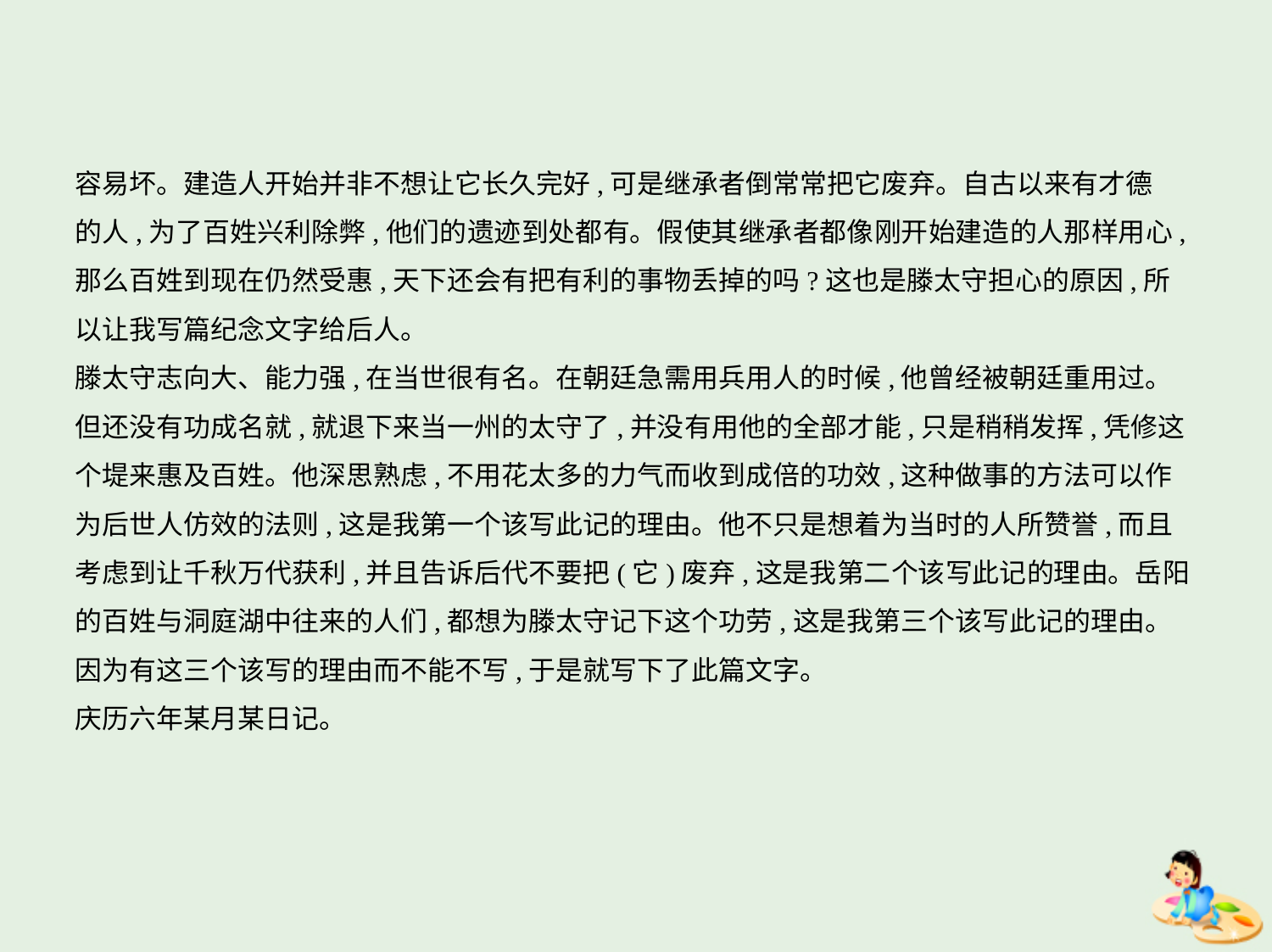

容易坏。建造人开始并非不想让它长久完好,可是继承者倒常常把它废弃。自古以来有才德
的人,为了百姓兴利除弊,他们的遗迹到处都有。假使其继承者都像刚开始建造的人那样用心,
那么百姓到现在仍然受惠,天下还会有把有利的事物丢掉的吗?这也是滕太守担心的原因,所
以让我写篇纪念文字给后人。
滕太守志向大、能力强,在当世很有名。在朝廷急需用兵用人的时候,他曾经被朝廷重用过。
但还没有功成名就,就退下来当一州的太守了,并没有用他的全部才能,只是稍稍发挥,凭修这
个堤来惠及百姓。他深思熟虑,不用花太多的力气而收到成倍的功效,这种做事的方法可以作
为后世人仿效的法则,这是我第一个该写此记的理由。他不只是想着为当时的人所赞誉,而且
考虑到让千秋万代获利,并且告诉后代不要把(它)废弃,这是我第二个该写此记的理由。岳阳
的百姓与洞庭湖中往来的人们,都想为滕太守记下这个功劳,这是我第三个该写此记的理由。
因为有这三个该写的理由而不能不写,于是就写下了此篇文字。
庆历六年某月某日记。